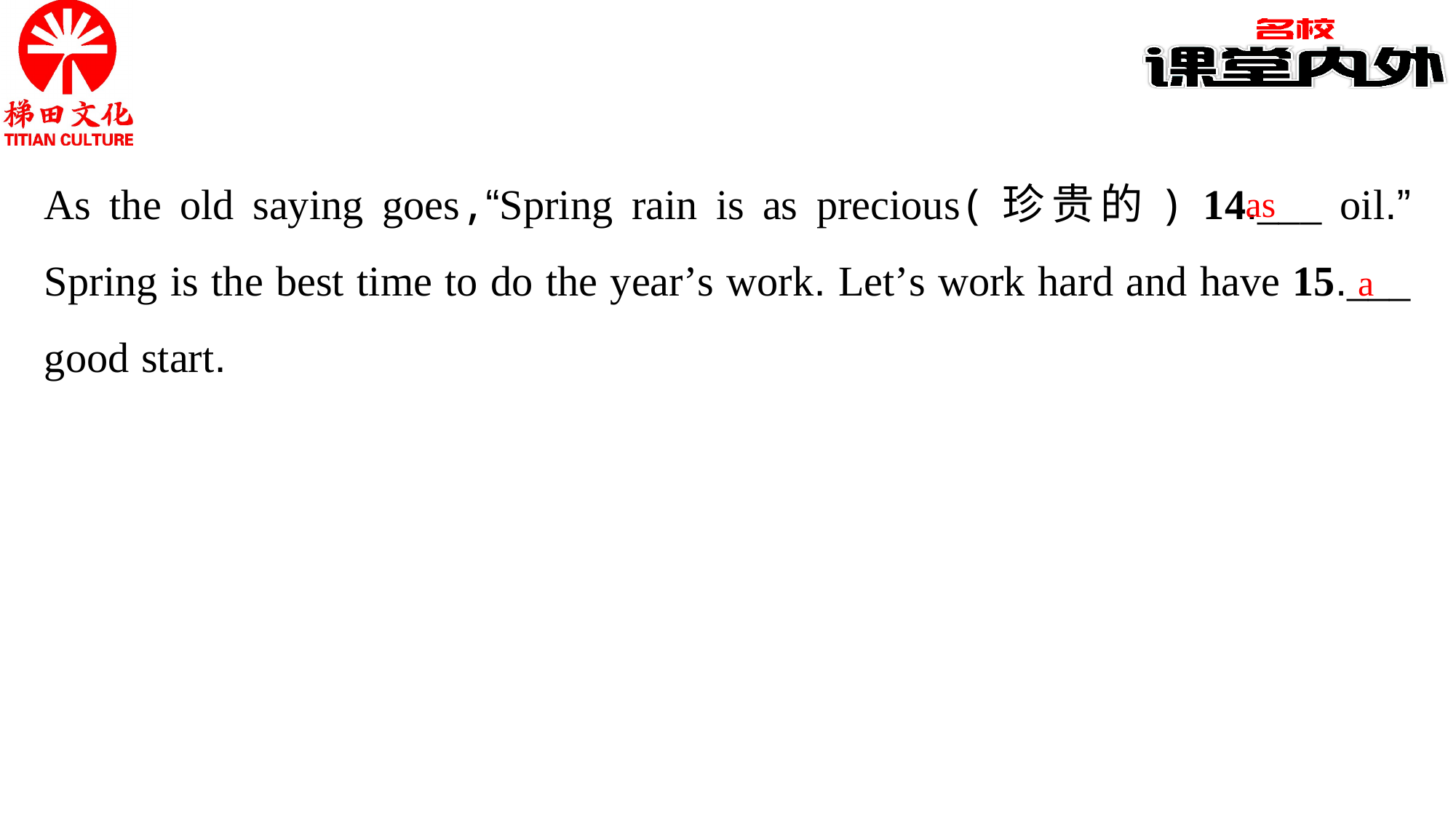

As the old saying goes,“Spring rain is as precious(珍贵的) 14.___ oil.” Spring is the best time to do the year’s work. Let’s work hard and have 15.___ good start.
as
a